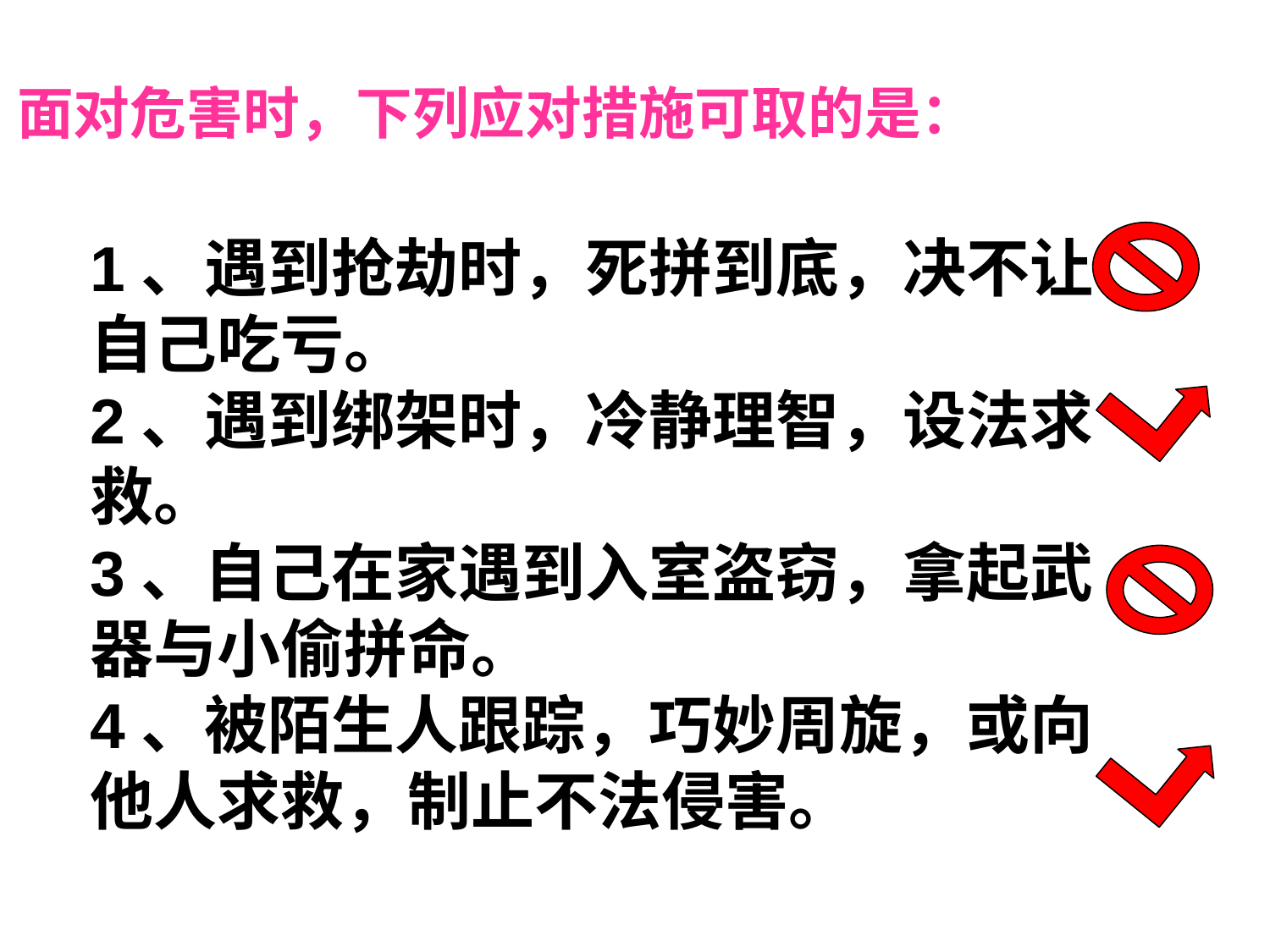

面对危害时，下列应对措施可取的是：
1、遇到抢劫时，死拼到底，决不让自己吃亏。
2、遇到绑架时，冷静理智，设法求救。
3、自己在家遇到入室盗窃，拿起武器与小偷拼命。
4、被陌生人跟踪，巧妙周旋，或向他人求救，制止不法侵害。